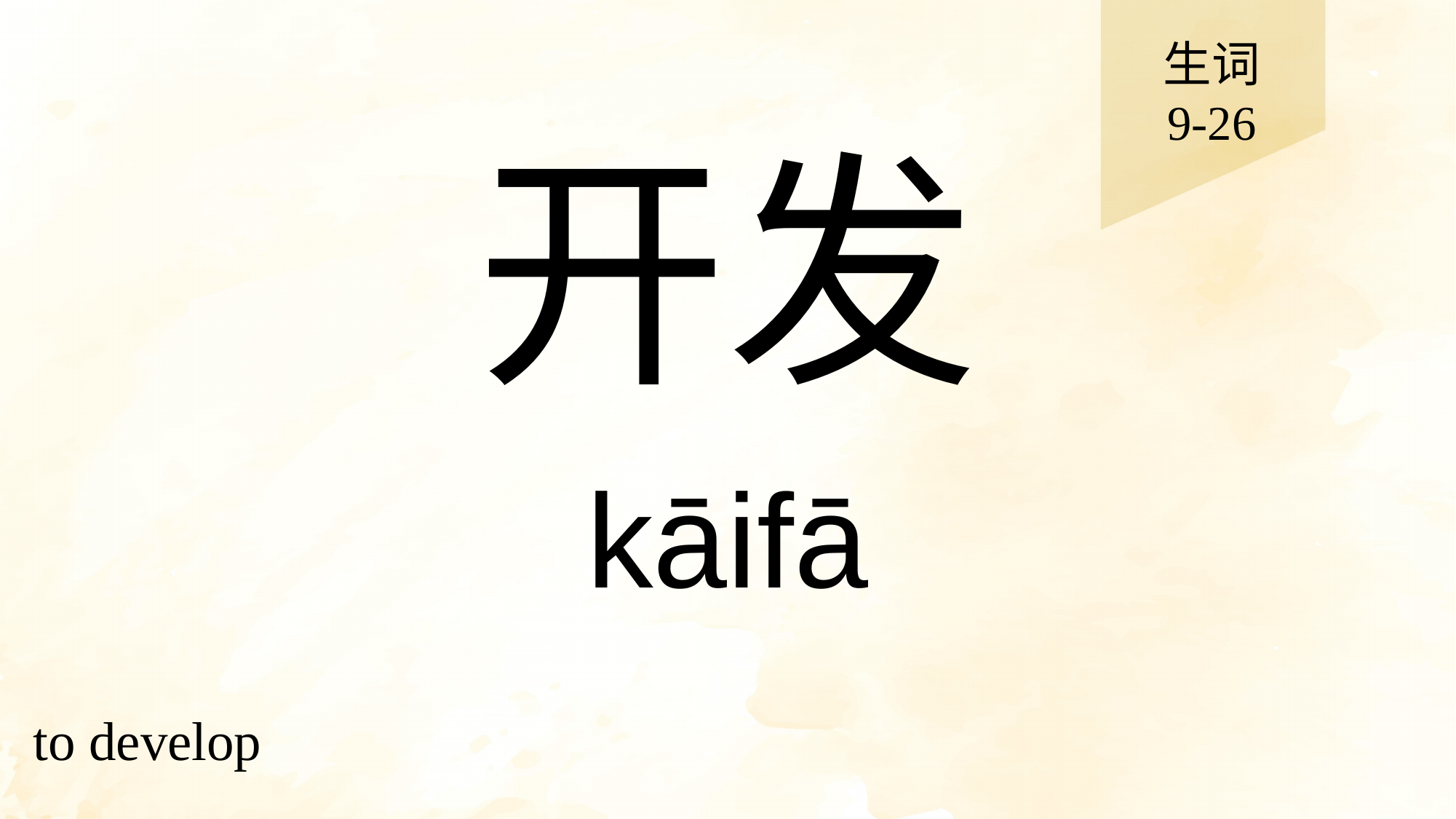

生词
9-26
# 开发
kāifā
to develop